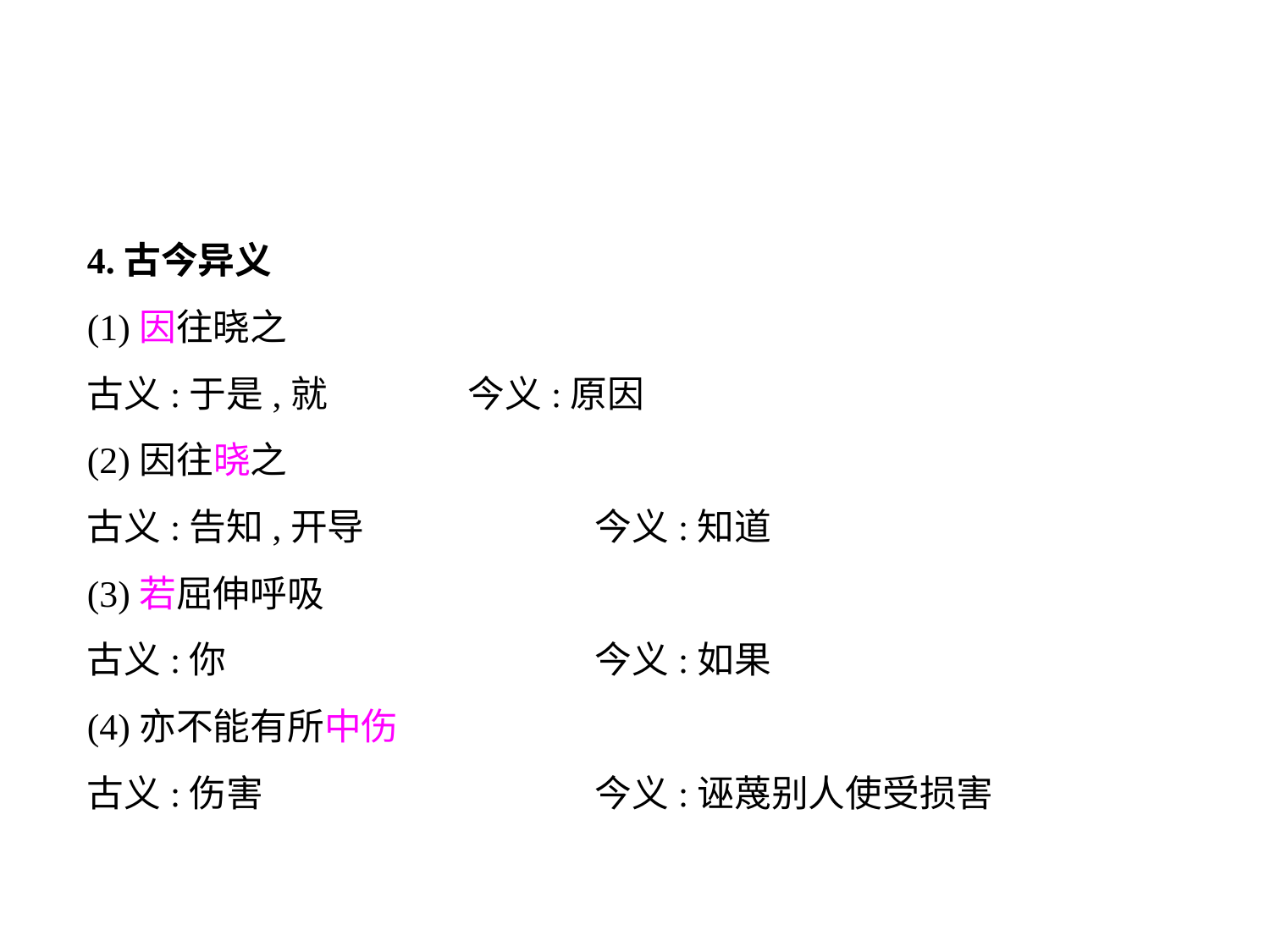

4.古今异义
(1)因往晓之
古义:于是,就		今义:原因
(2)因往晓之
古义:告知,开导		今义:知道
(3)若屈伸呼吸
古义:你			今义:如果
(4)亦不能有所中伤
古义:伤害			今义:诬蔑别人使受损害